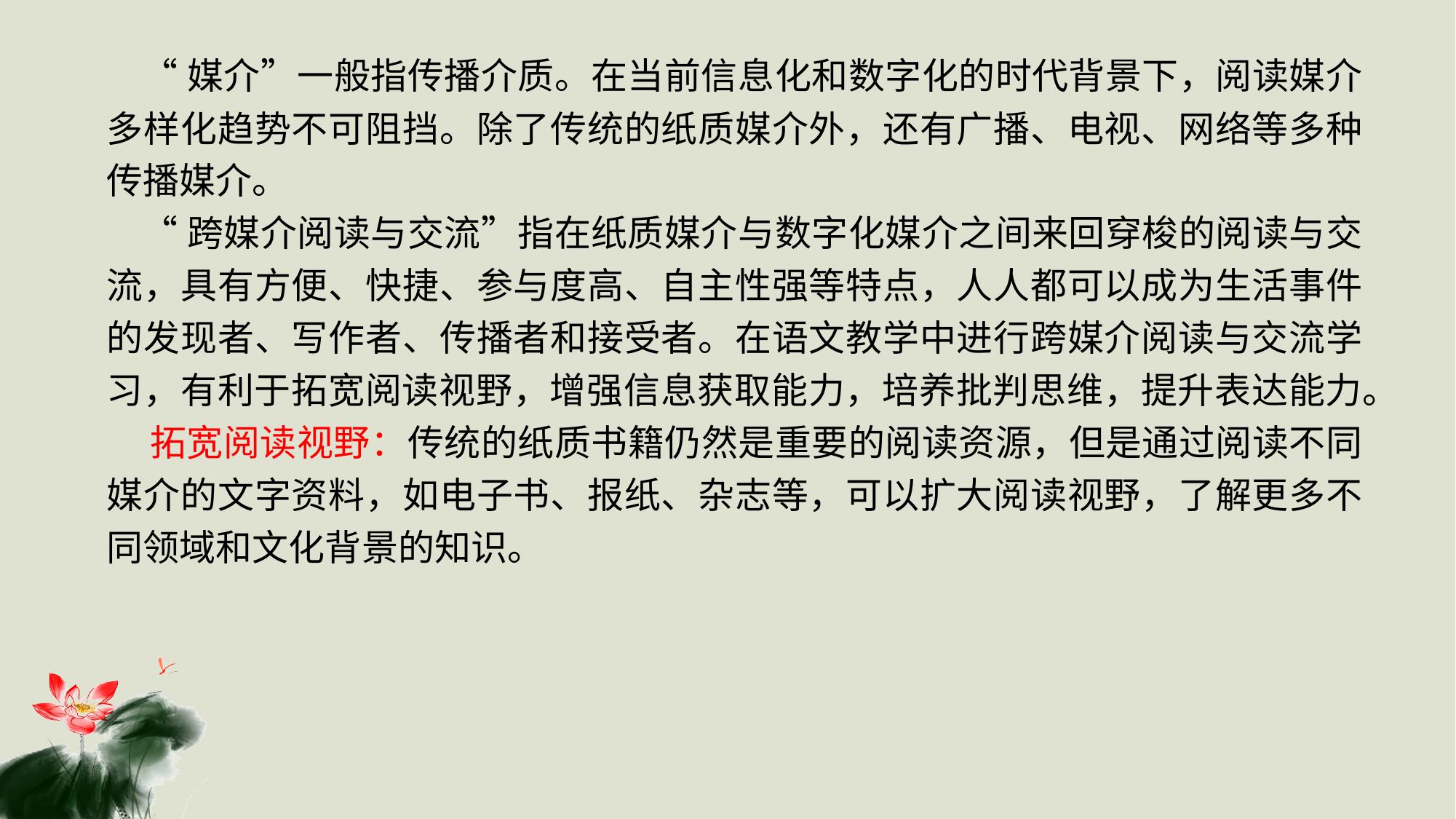

“媒介”一般指传播介质。在当前信息化和数字化的时代背景下，阅读媒介多样化趋势不可阻挡。除了传统的纸质媒介外，还有广播、电视、网络等多种传播媒介。
    “跨媒介阅读与交流”指在纸质媒介与数字化媒介之间来回穿梭的阅读与交流，具有方便、快捷、参与度高、自主性强等特点，人人都可以成为生活事件的发现者、写作者、传播者和接受者。在语文教学中进行跨媒介阅读与交流学习，有利于拓宽阅读视野，增强信息获取能力，培养批判思维，提升表达能力。
    拓宽阅读视野：传统的纸质书籍仍然是重要的阅读资源，但是通过阅读不同媒介的文字资料，如电子书、报纸、杂志等，可以扩大阅读视野，了解更多不同领域和文化背景的知识。